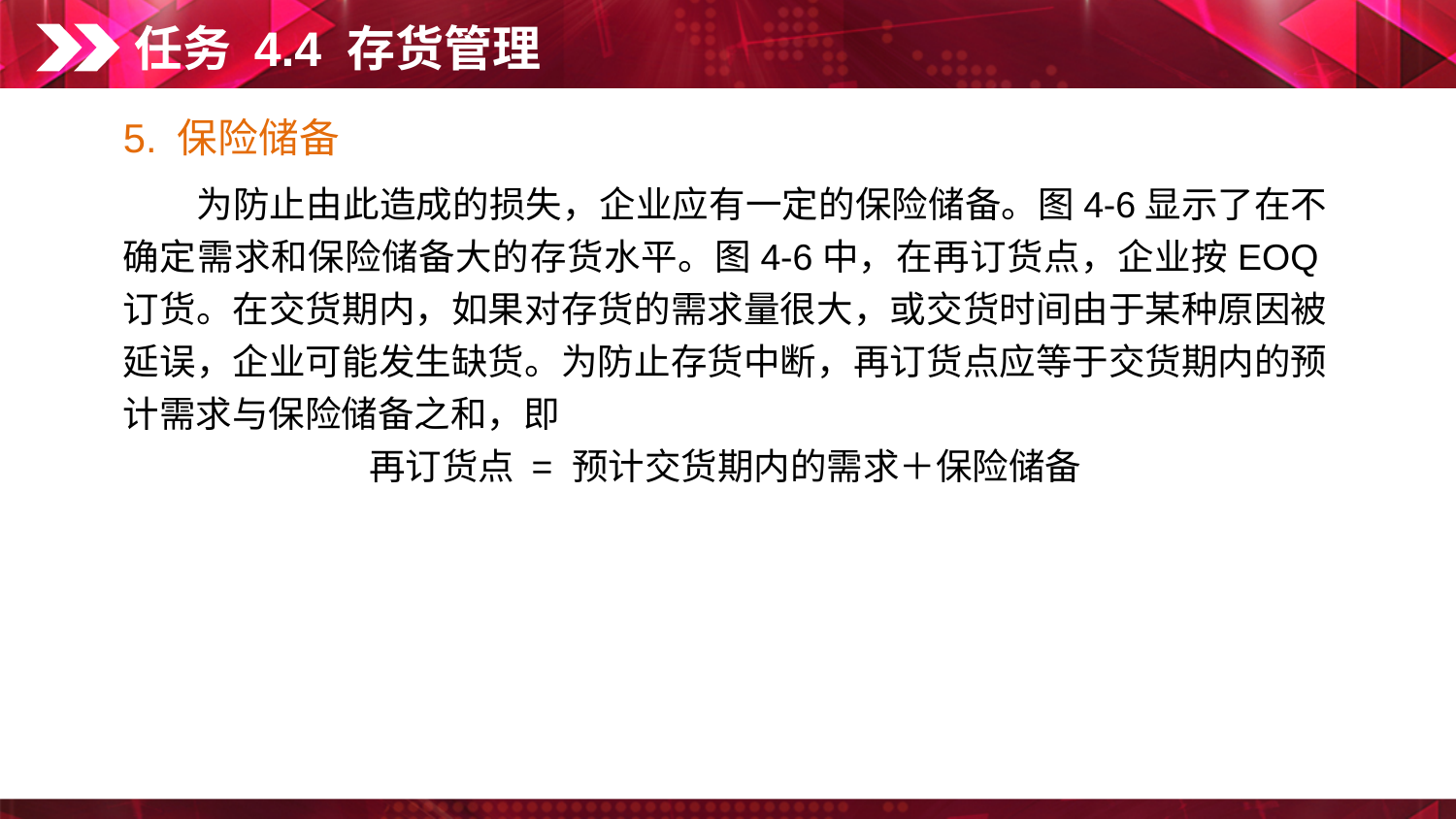

任务 4.4 存货管理

5. 保险储备
　　为防止由此造成的损失，企业应有一定的保险储备。图4-6显示了在不确定需求和保险储备大的存货水平。图4-6中，在再订货点，企业按EOQ订货。在交货期内，如果对存货的需求量很大，或交货时间由于某种原因被延误，企业可能发生缺货。为防止存货中断，再订货点应等于交货期内的预计需求与保险储备之和，即
再订货点 = 预计交货期内的需求＋保险储备